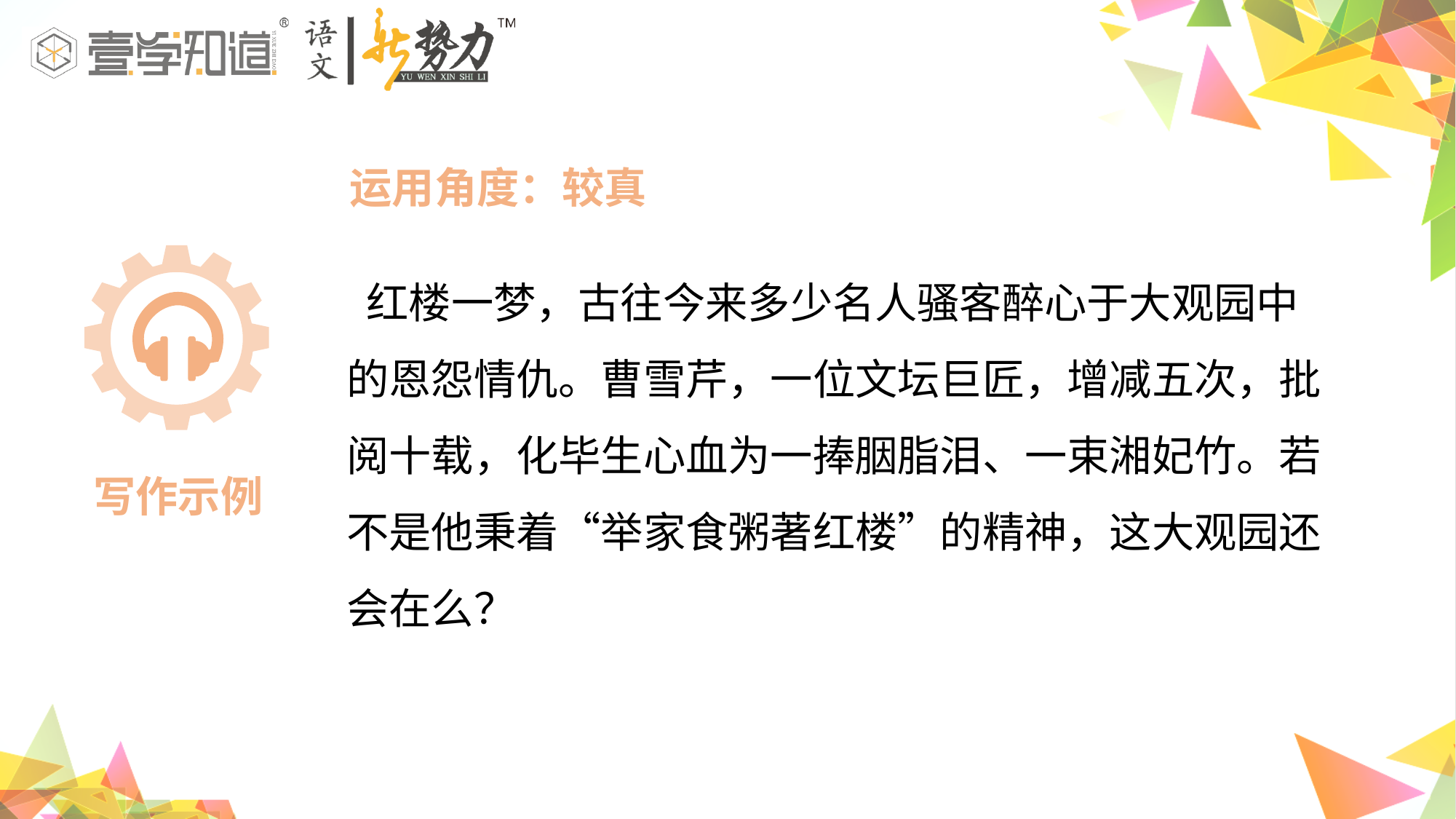

运用角度：较真

 红楼一梦，古往今来多少名人骚客醉心于大观园中的恩怨情仇。曹雪芹，一位文坛巨匠，增减五次，批阅十载，化毕生心血为一捧胭脂泪、一束湘妃竹。若不是他秉着“举家食粥著红楼”的精神，这大观园还会在么？

写作示例